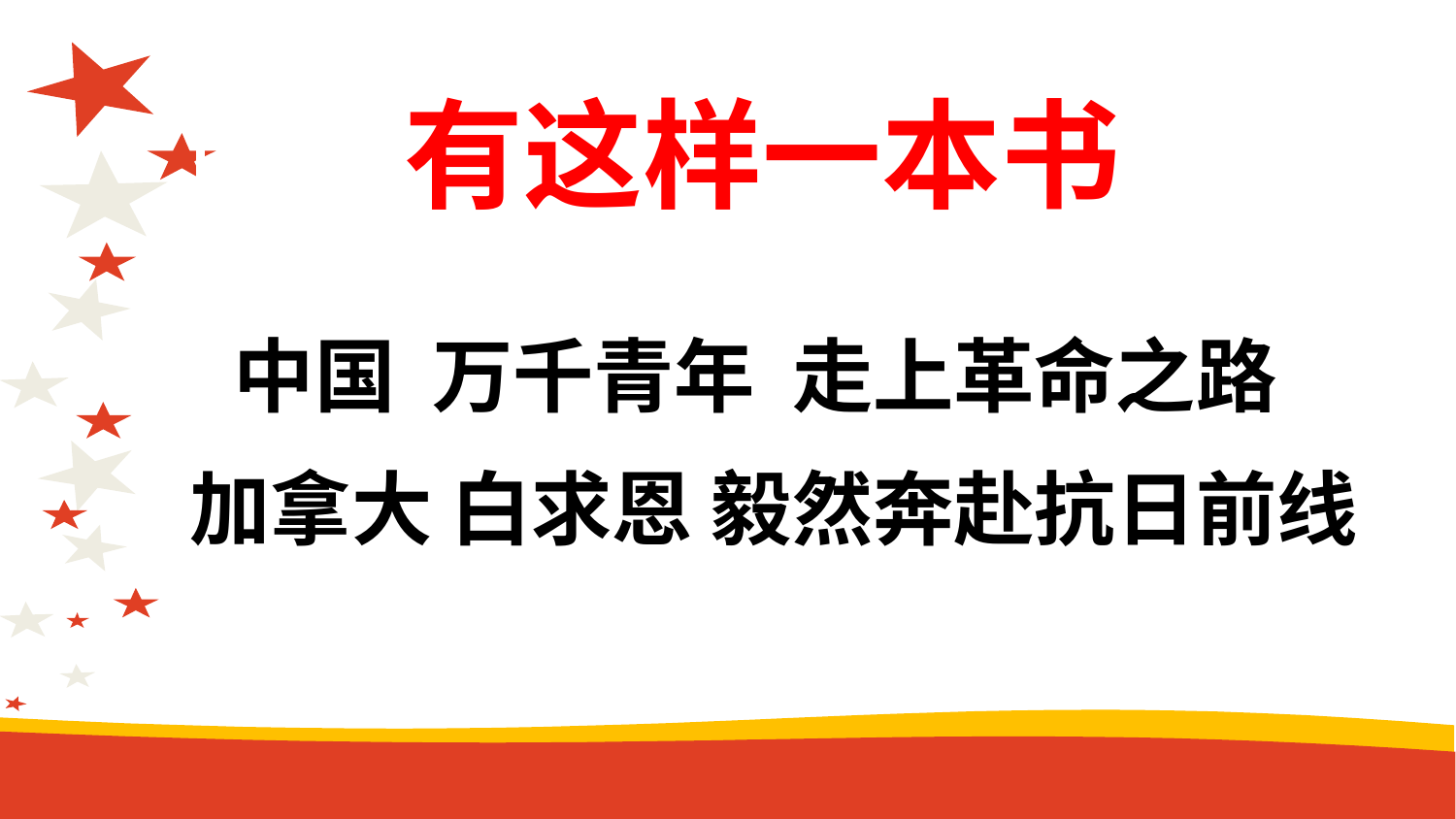

有这样一本书
中国  万千青年  走上革命之路
加拿大 白求恩 毅然奔赴抗日前线